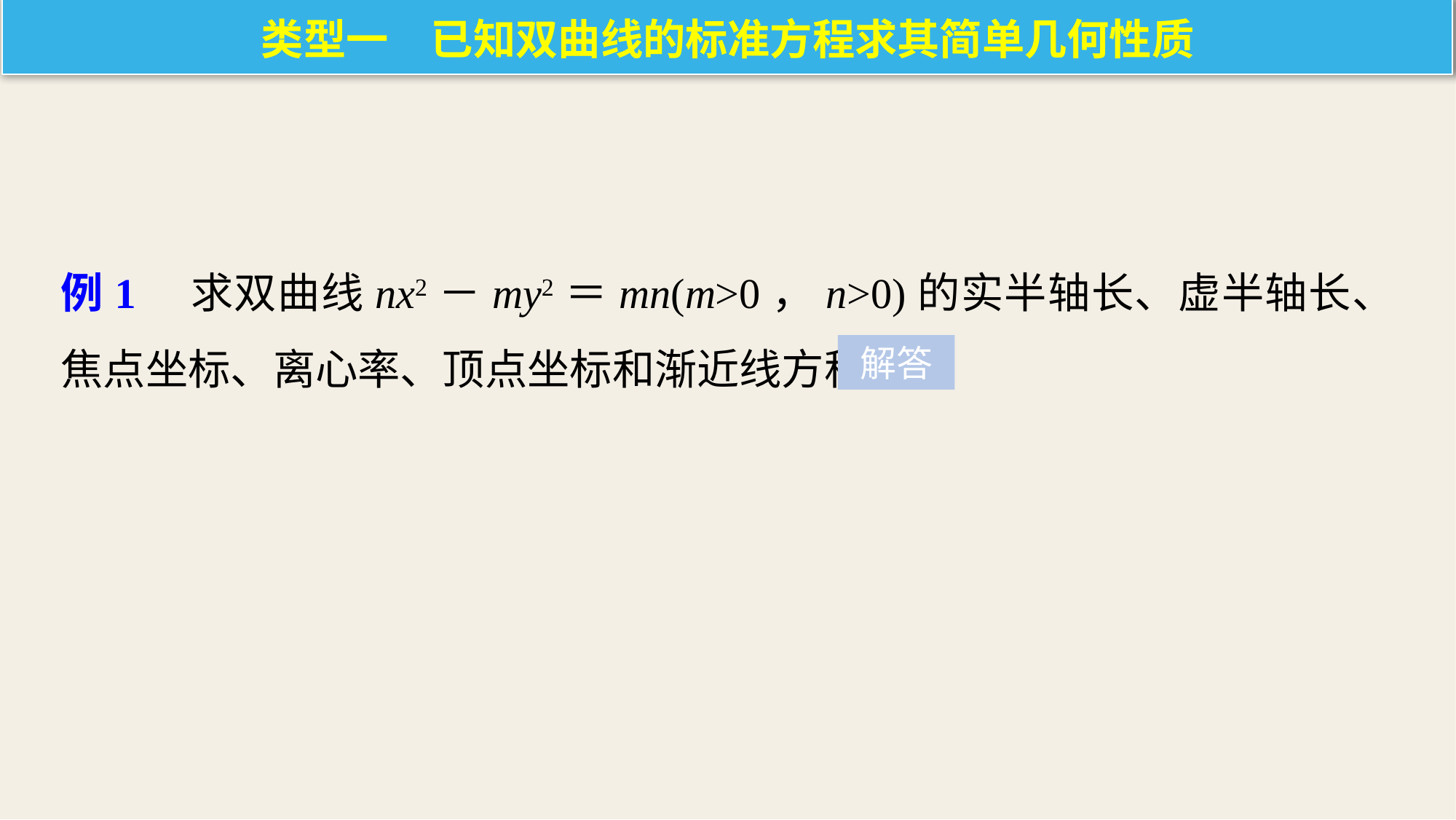

类型一　已知双曲线的标准方程求其简单几何性质
例1　求双曲线nx2－my2＝mn(m>0，n>0)的实半轴长、虚半轴长、焦点坐标、离心率、顶点坐标和渐近线方程.
解答